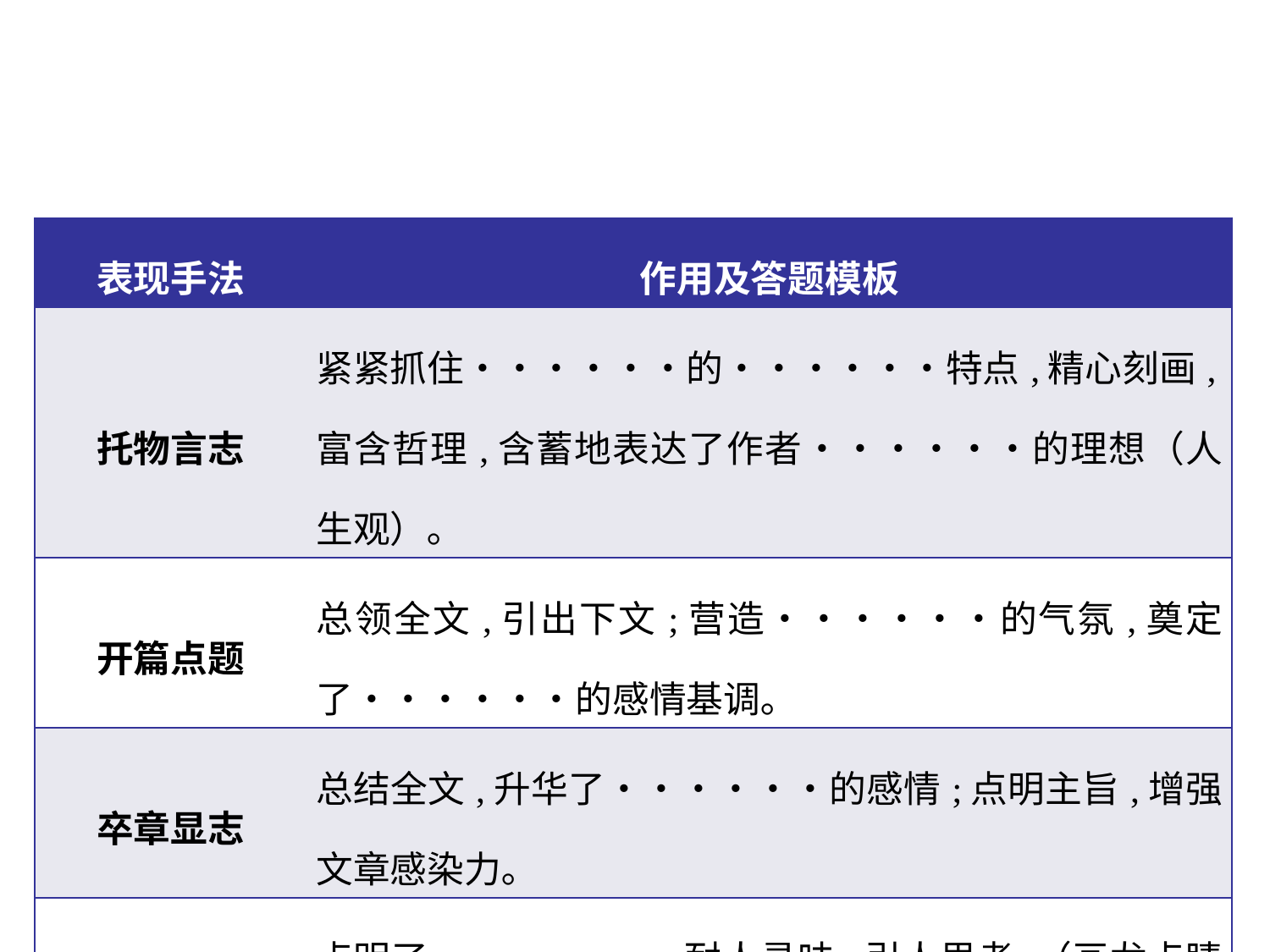

| 表现手法 | 作用及答题模板 |
| --- | --- |
| 托物言志 | 紧紧抓住••••••的••••••特点,精心刻画,富含哲理,含蓄地表达了作者••••••的理想（人生观）｡ |
| 开篇点题 | 总领全文,引出下文;营造••••••的气氛,奠定了••••••的感情基调｡ |
| 卒章显志 | 总结全文,升华了••••••的感情;点明主旨,增强文章感染力｡ |
| 画龙点睛 | 点明了••••••,耐人寻味,引人思考｡（画龙点睛通常在文章关键处,卒章显志则只在文章结尾｡） |